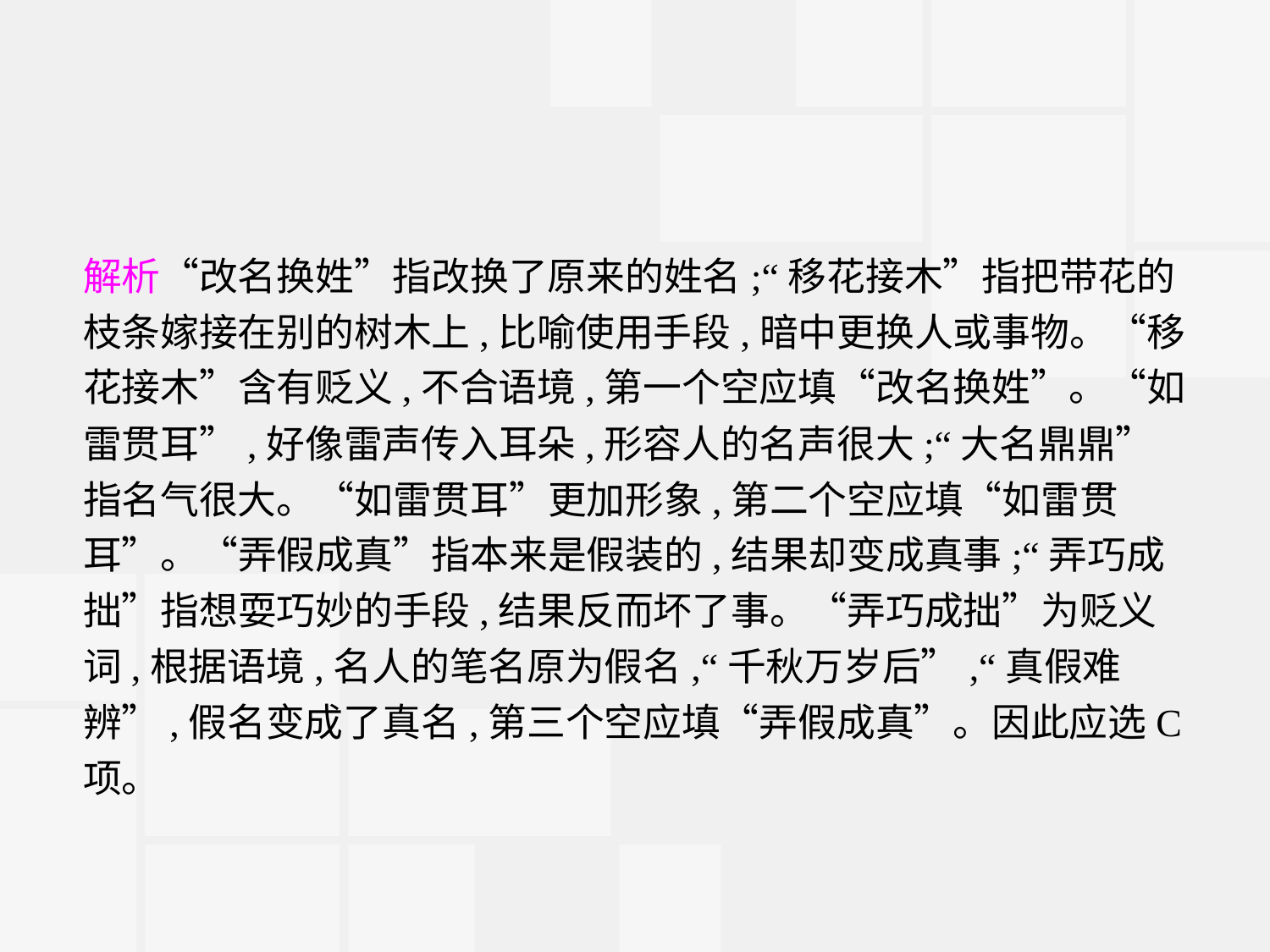

解析“改名换姓”指改换了原来的姓名;“移花接木”指把带花的枝条嫁接在别的树木上,比喻使用手段,暗中更换人或事物。“移花接木”含有贬义,不合语境,第一个空应填“改名换姓”。“如雷贯耳”,好像雷声传入耳朵,形容人的名声很大;“大名鼎鼎”指名气很大。“如雷贯耳”更加形象,第二个空应填“如雷贯耳”。“弄假成真”指本来是假装的,结果却变成真事;“弄巧成拙”指想耍巧妙的手段,结果反而坏了事。“弄巧成拙”为贬义词,根据语境,名人的笔名原为假名,“千秋万岁后”,“真假难辨”,假名变成了真名,第三个空应填“弄假成真”。因此应选C项。